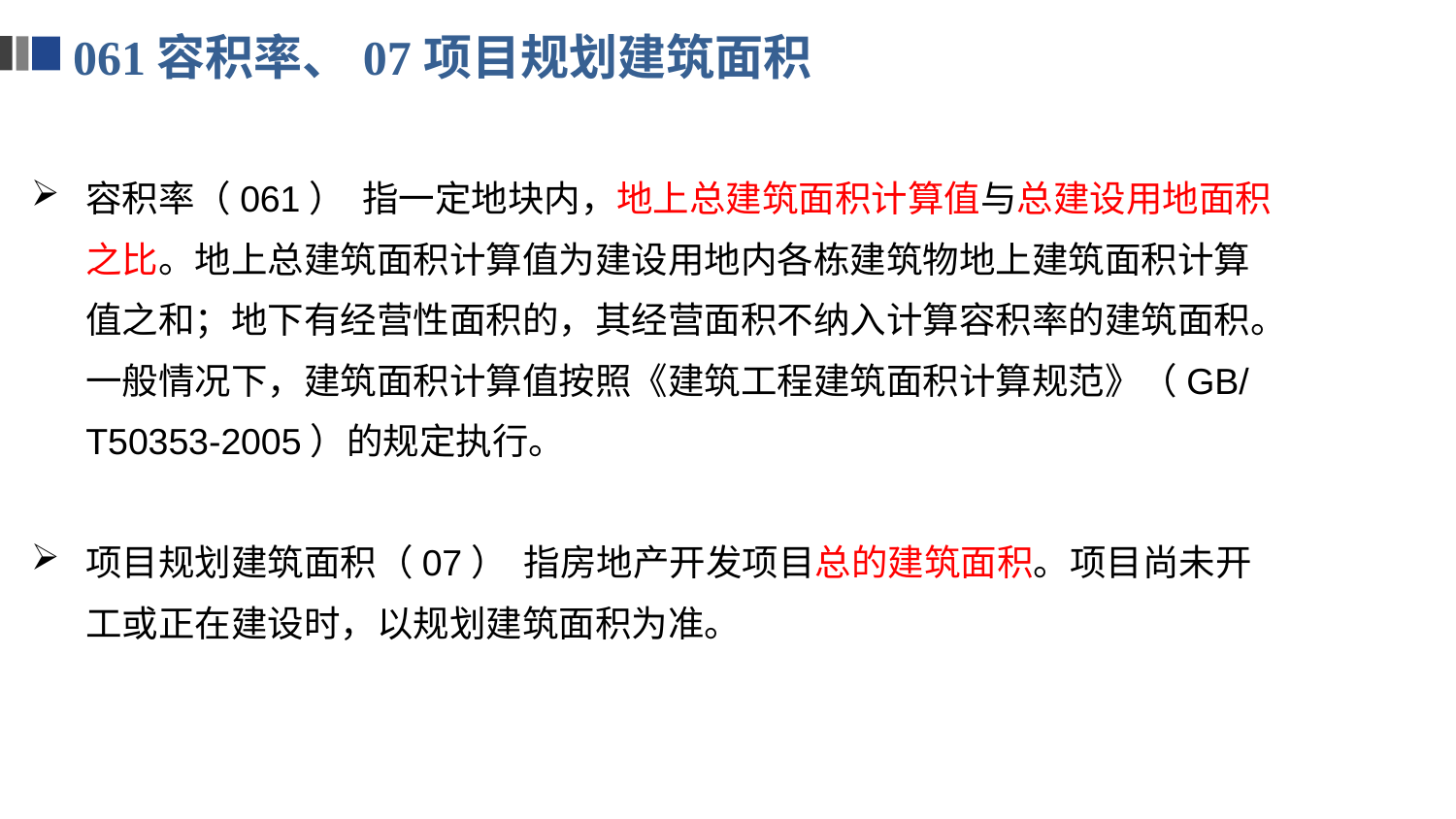

061容积率、07项目规划建筑面积

容积率（061）  指一定地块内，地上总建筑面积计算值与总建设用地面积之比。地上总建筑面积计算值为建设用地内各栋建筑物地上建筑面积计算值之和；地下有经营性面积的，其经营面积不纳入计算容积率的建筑面积。一般情况下，建筑面积计算值按照《建筑工程建筑面积计算规范》（GB/T50353-2005）的规定执行。

项目规划建筑面积（07）  指房地产开发项目总的建筑面积。项目尚未开工或正在建设时，以规划建筑面积为准。